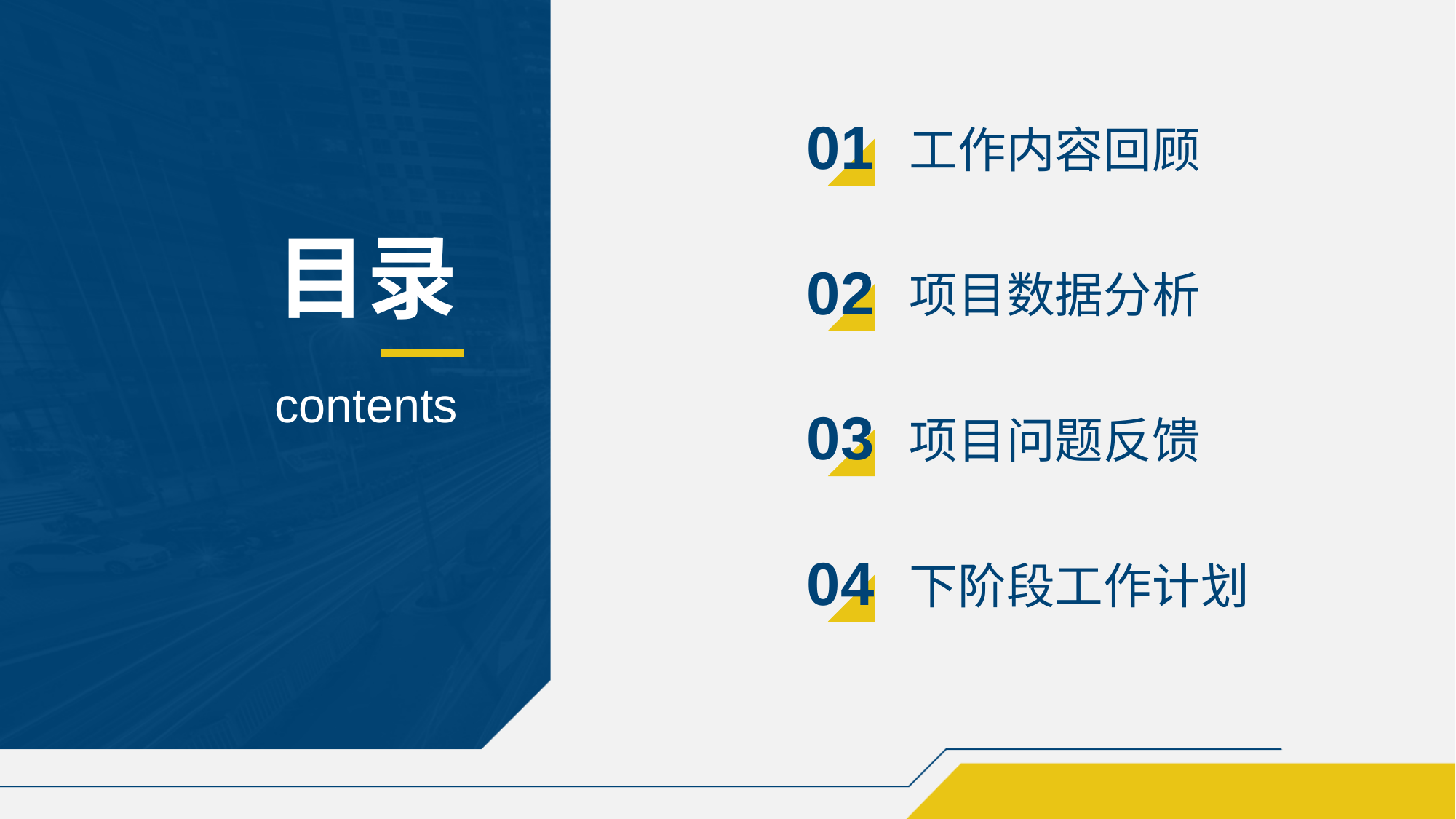

01

工作内容回顾
目录
02

项目数据分析
contents
03

项目问题反馈
04

下阶段工作计划